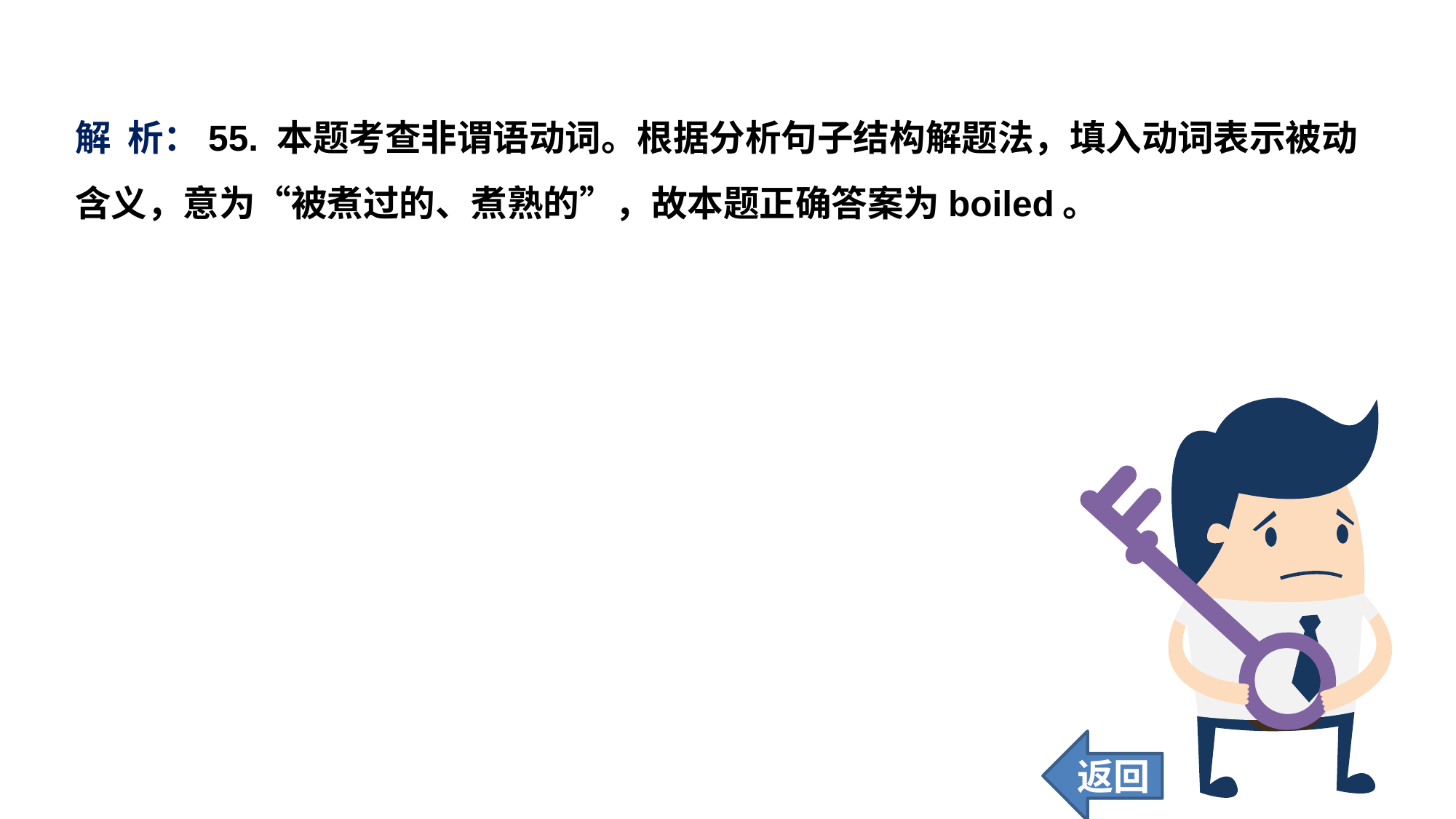

解  析：55. 本题考查非谓语动词。根据分析句子结构解题法，填入动词表示被动含义，意为“被煮过的、煮熟的”，故本题正确答案为boiled。

返回
230